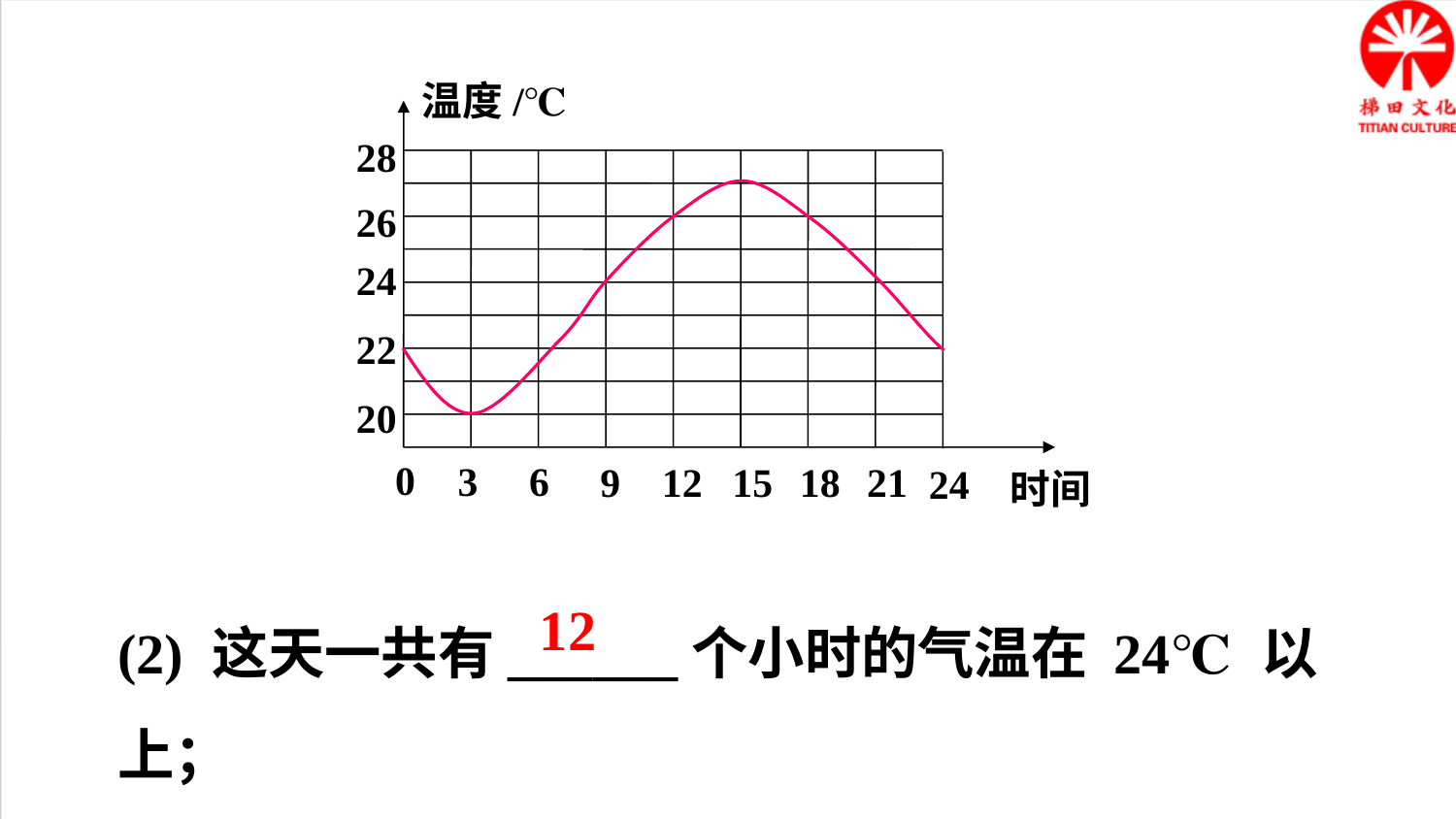

温度/℃

28

26
24
22
20
0
3
6
9
12
15
18
21
24
时间

(2) 这天一共有______个小时的气温在 24℃ 以上；
12